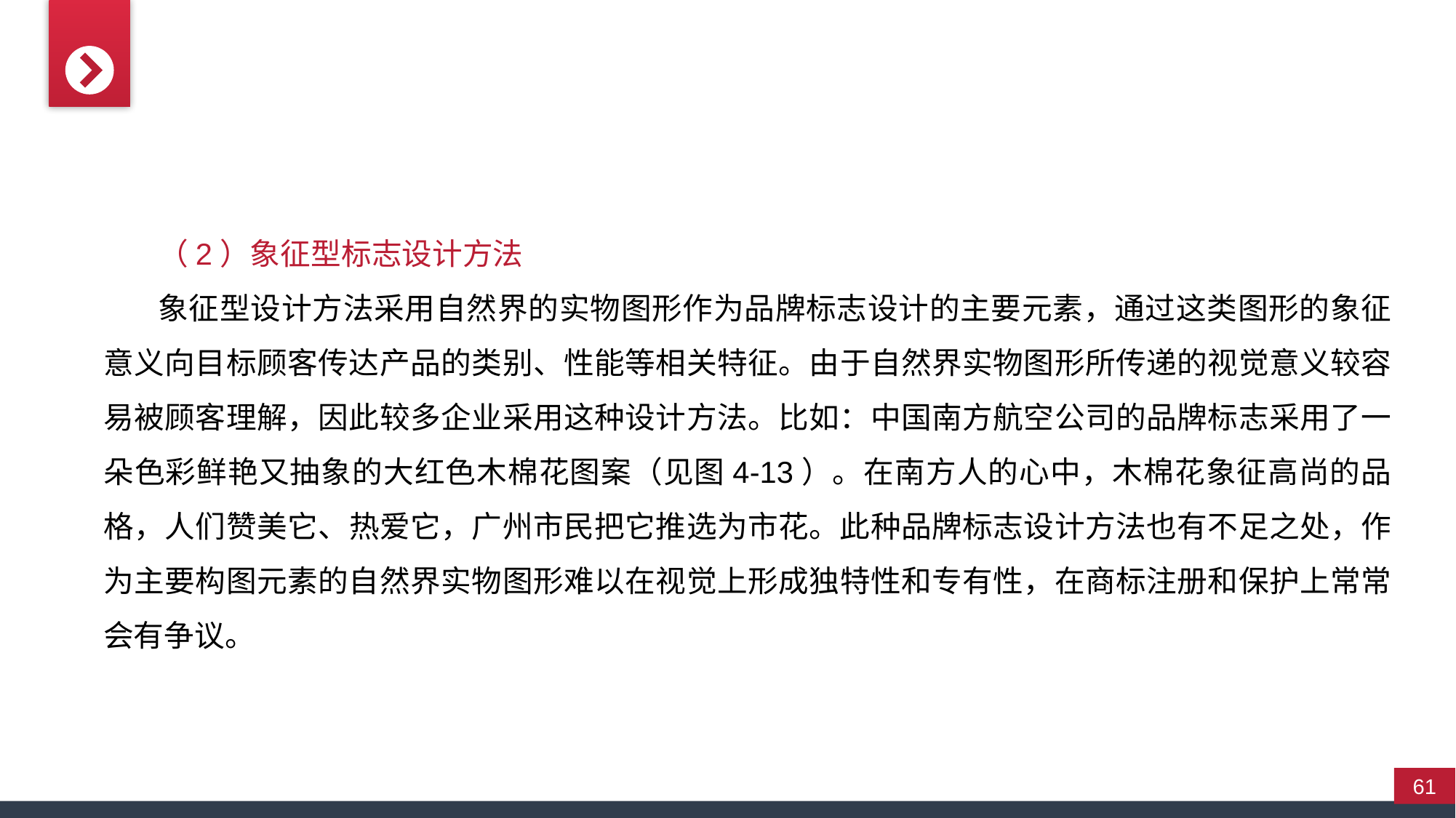

（2）象征型标志设计方法
象征型设计方法采用自然界的实物图形作为品牌标志设计的主要元素，通过这类图形的象征意义向目标顾客传达产品的类别、性能等相关特征。由于自然界实物图形所传递的视觉意义较容易被顾客理解，因此较多企业采用这种设计方法。比如：中国南方航空公司的品牌标志采用了一朵色彩鲜艳又抽象的大红色木棉花图案（见图4-13）。在南方人的心中，木棉花象征高尚的品格，人们赞美它、热爱它，广州市民把它推选为市花。此种品牌标志设计方法也有不足之处，作为主要构图元素的自然界实物图形难以在视觉上形成独特性和专有性，在商标注册和保护上常常会有争议。